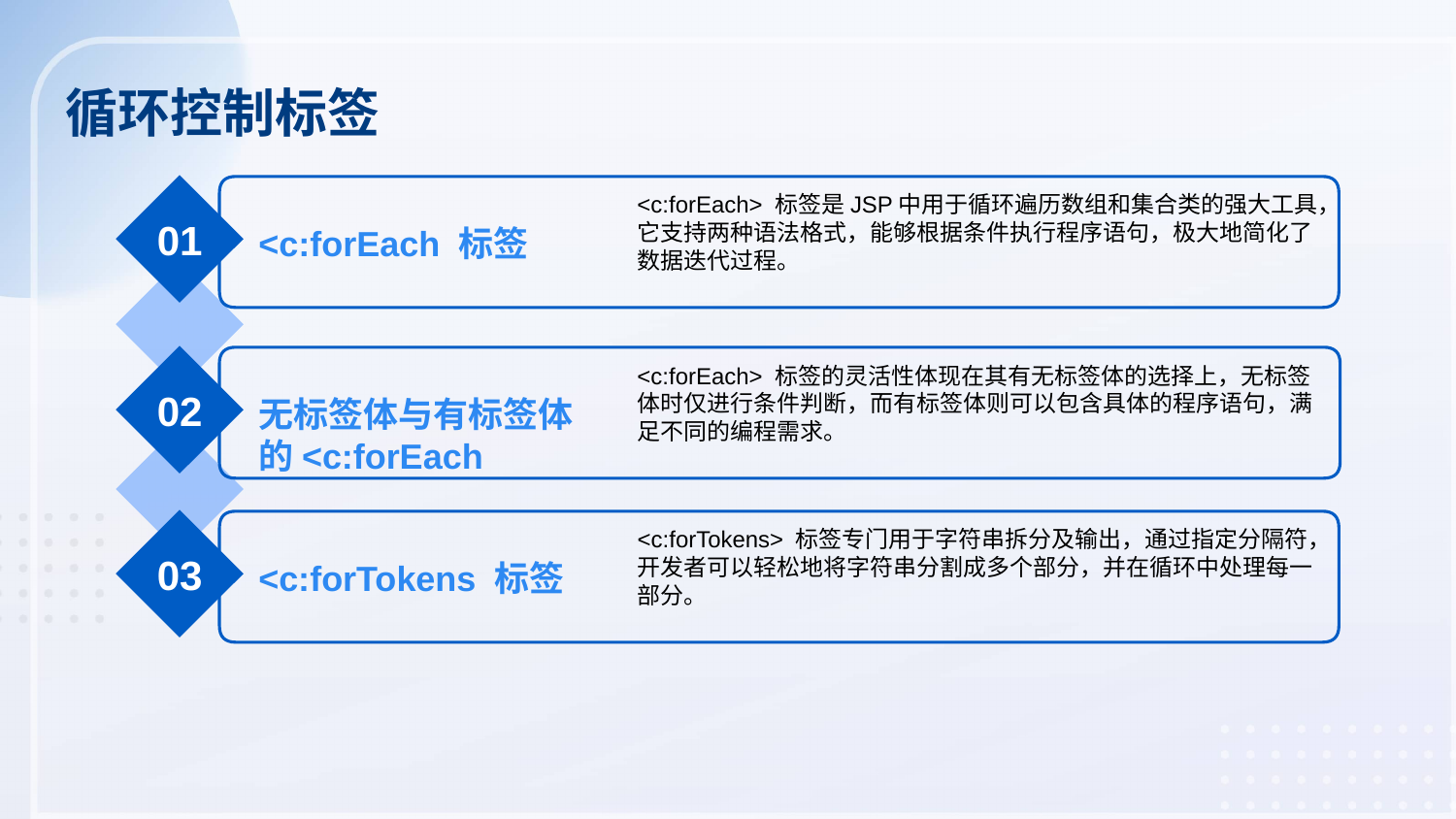

循环控制标签
<c:forEach> 标签是JSP中用于循环遍历数组和集合类的强大工具，它支持两种语法格式，能够根据条件执行程序语句，极大地简化了数据迭代过程。

01

<c:forEach 标签

<c:forEach> 标签的灵活性体现在其有无标签体的选择上，无标签体时仅进行条件判断，而有标签体则可以包含具体的程序语句，满足不同的编程需求。

02

无标签体与有标签体的<c:forEach

<c:forTokens> 标签专门用于字符串拆分及输出，通过指定分隔符，开发者可以轻松地将字符串分割成多个部分，并在循环中处理每一部分。

03

<c:forTokens 标签